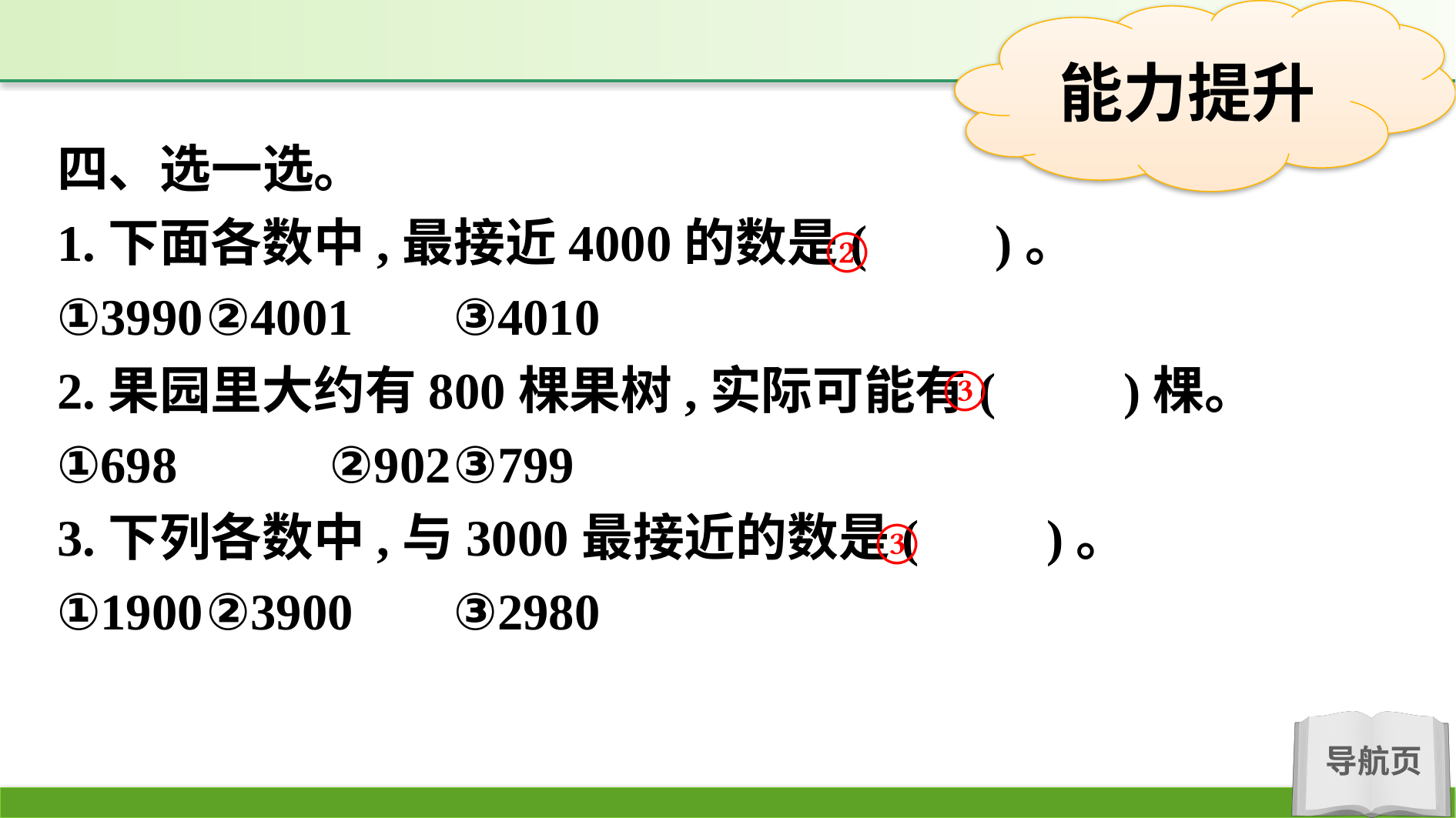

四、选一选。
1.下面各数中,最接近4000的数是(　　)。
①3990	②4001	③4010
2.果园里大约有800棵果树,实际可能有(　　)棵。
①698		②902	③799
3.下列各数中,与3000最接近的数是(　　)。
①1900	②3900	③2980
②
③
③